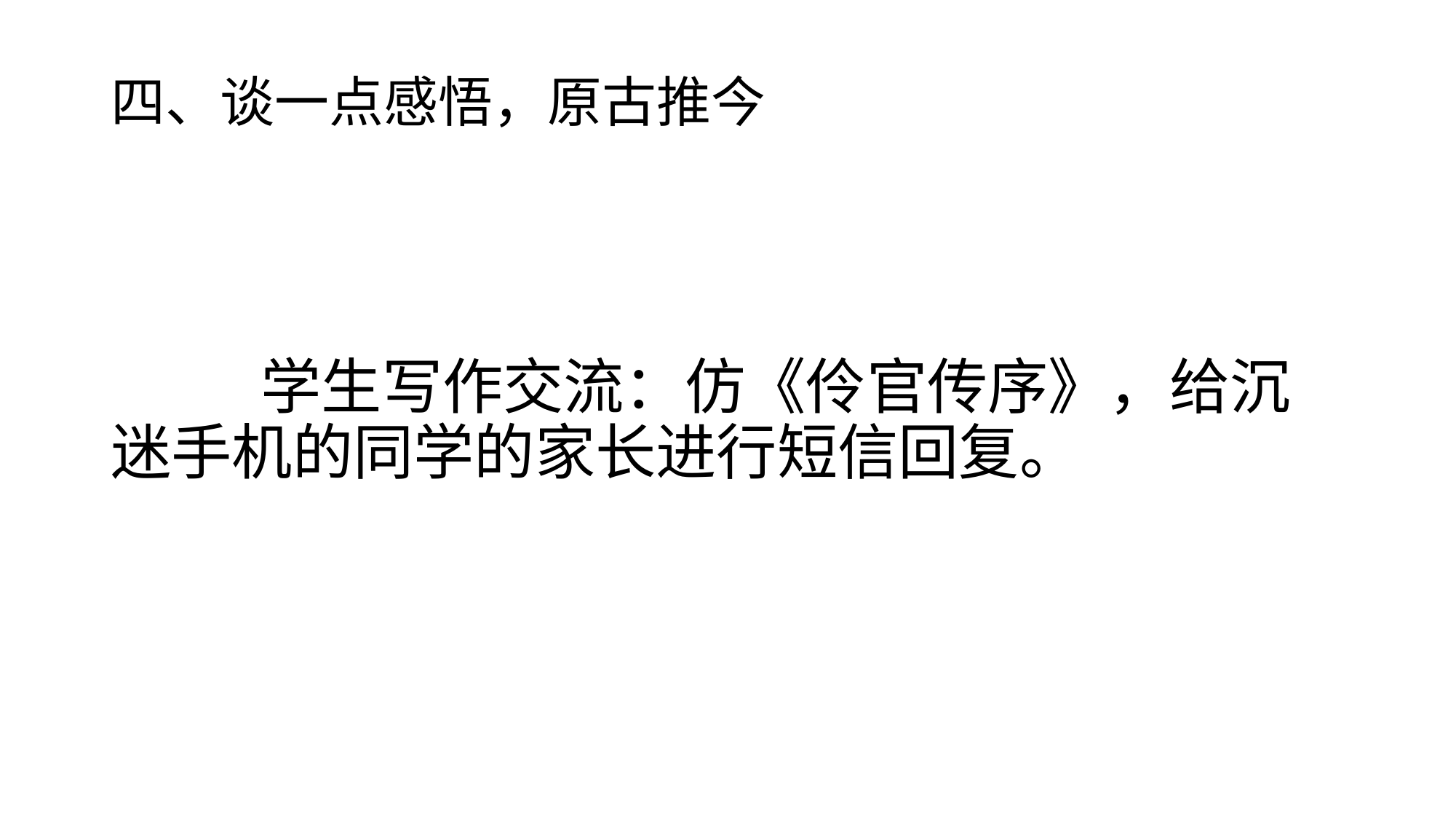

# 四、谈一点感悟，原古推今

        学生写作交流：仿《伶官传序》，给沉迷手机的同学的家长进行短信回复。